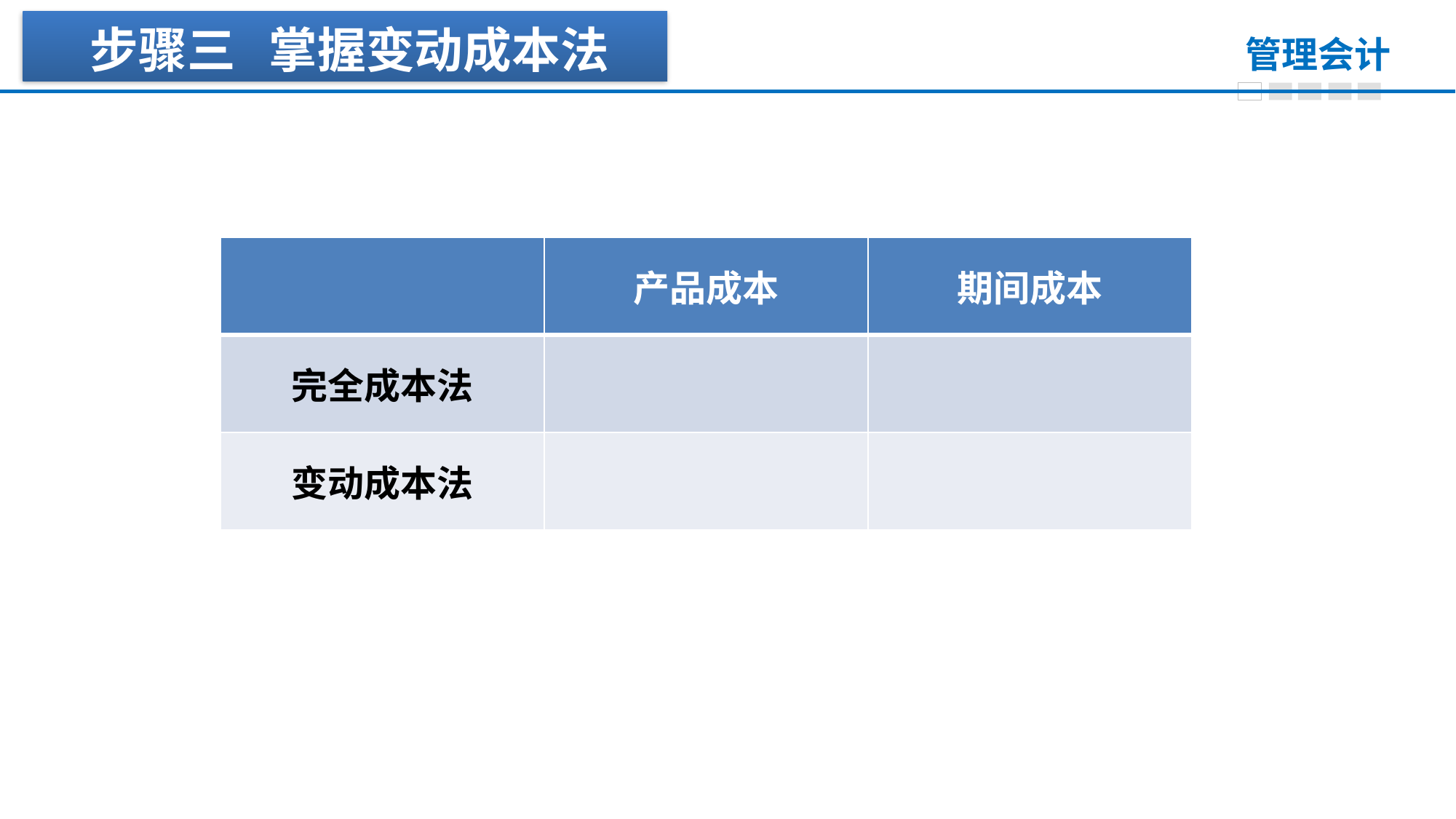

步骤三   掌握变动成本法
|  | 产品成本 | 期间成本 |
| --- | --- | --- |
| 完全成本法 |  |  |
| 变动成本法 |  |  |